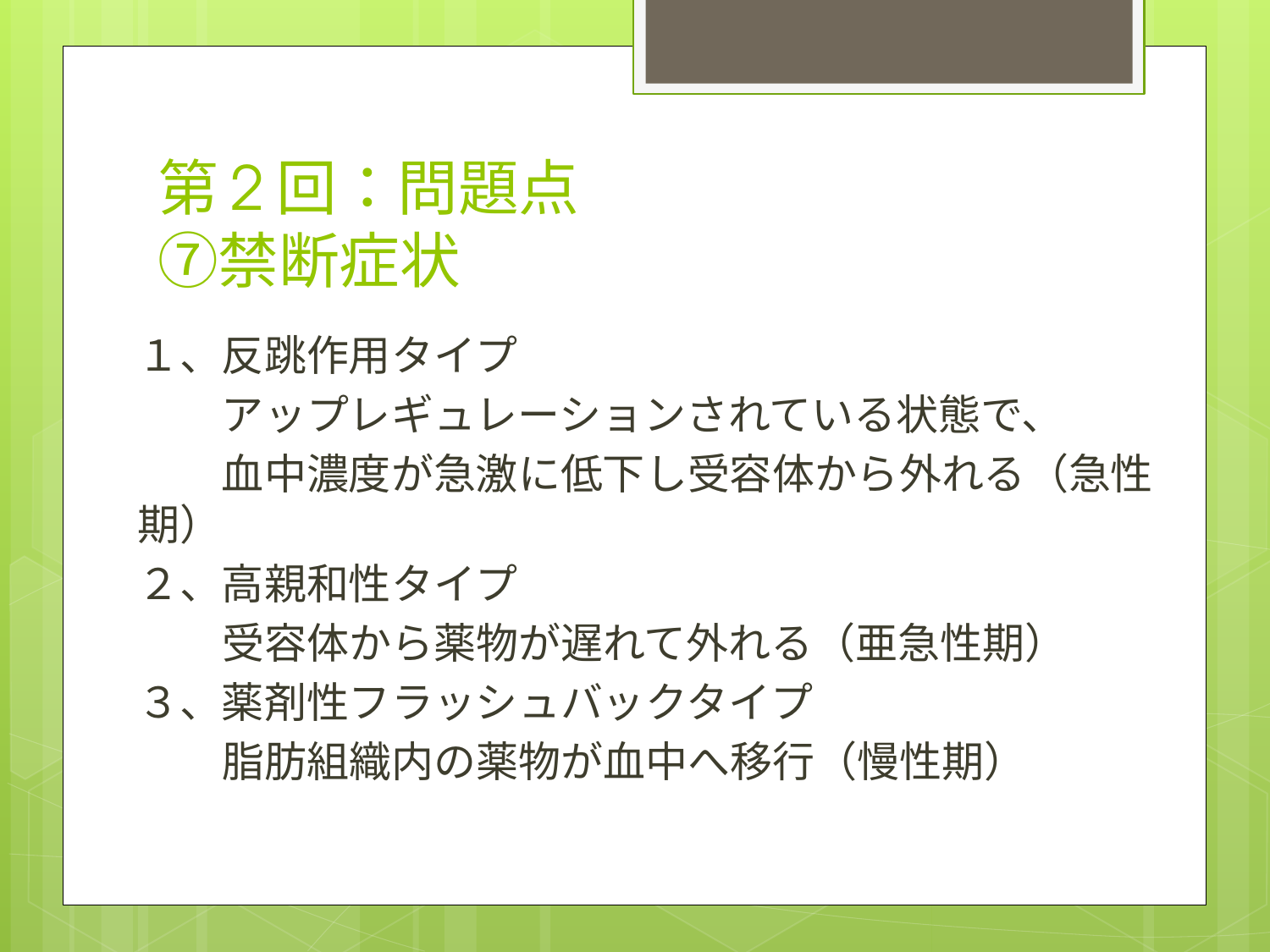

# 第2回：問題点 ⑦禁断症状
１、反跳作用タイプ
　　アップレギュレーションされている状態で、
　　血中濃度が急激に低下し受容体から外れる（急性期）
２、高親和性タイプ
　　受容体から薬物が遅れて外れる（亜急性期）
３、薬剤性フラッシュバックタイプ
　　脂肪組織内の薬物が血中へ移行（慢性期）